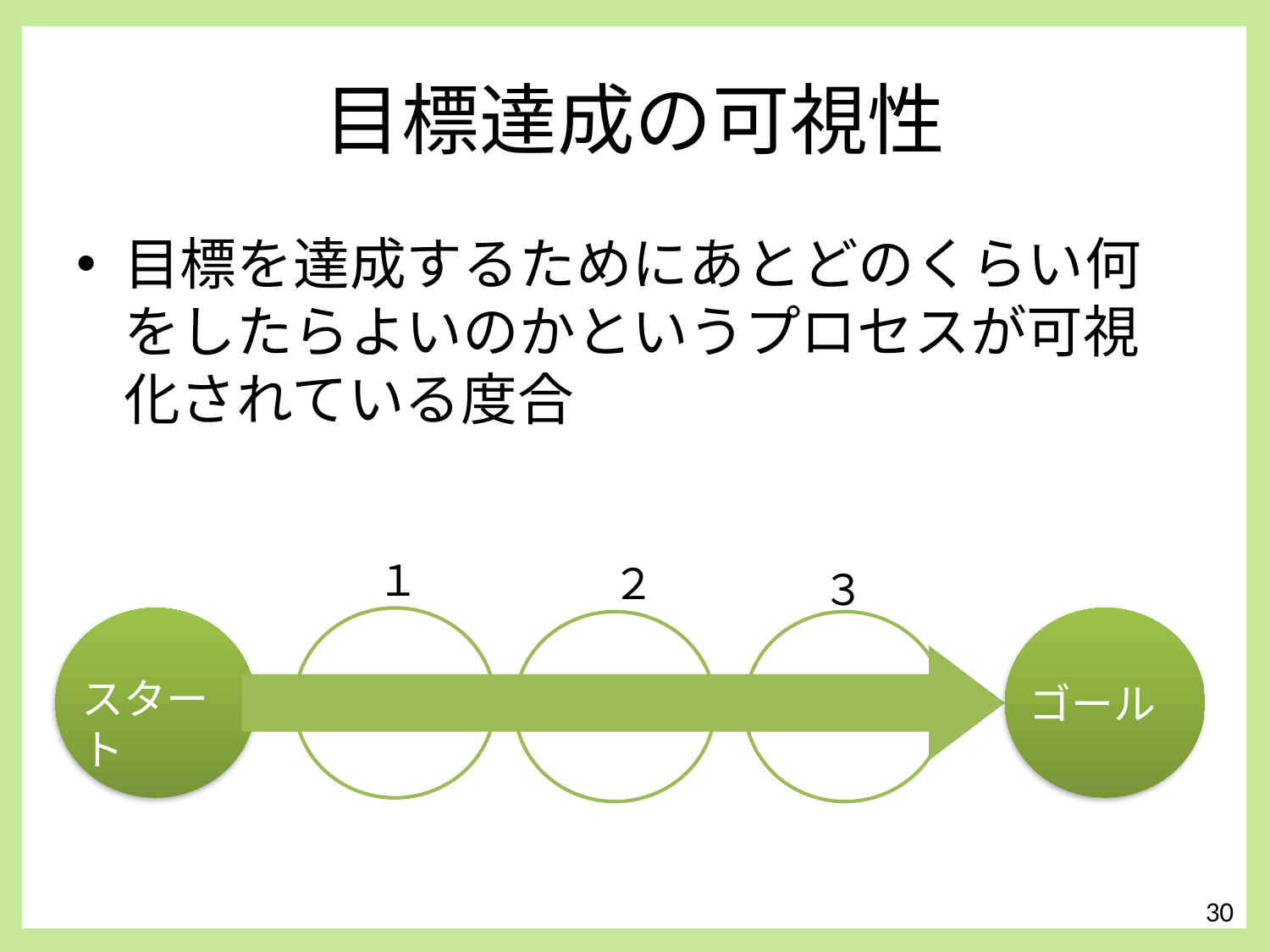

# 目標達成の可視性
目標を達成するためにあとどのくらい何をしたらよいのかというプロセスが可視化されている度合
１
２
３

スタート
ゴール
30